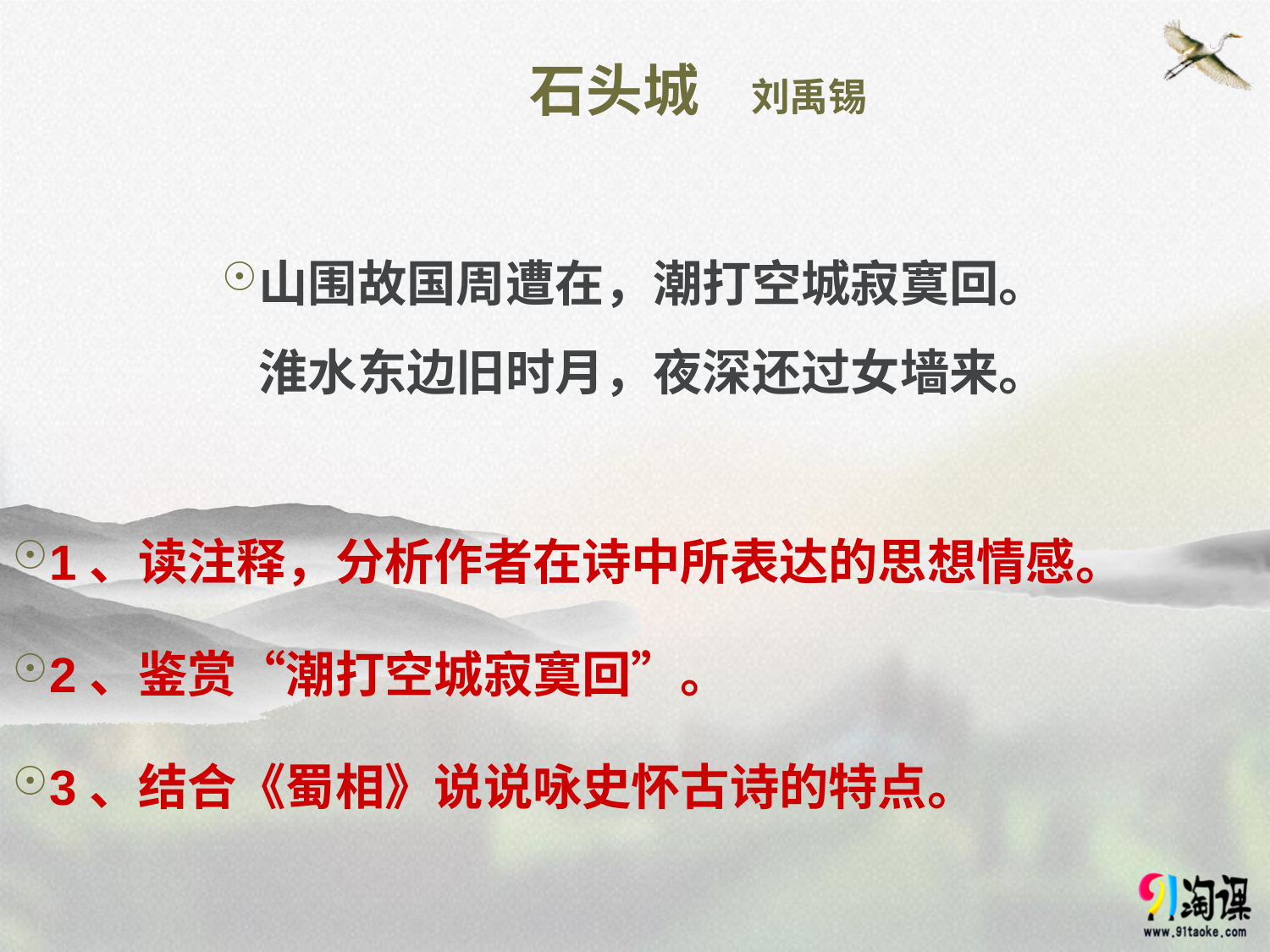

# 石头城    刘禹锡
山围故国周遭在，潮打空城寂寞回。
淮水东边旧时月，夜深还过女墙来。

1、读注释，分析作者在诗中所表达的思想情感。
2、鉴赏“潮打空城寂寞回”。
3、结合《蜀相》说说咏史怀古诗的特点。